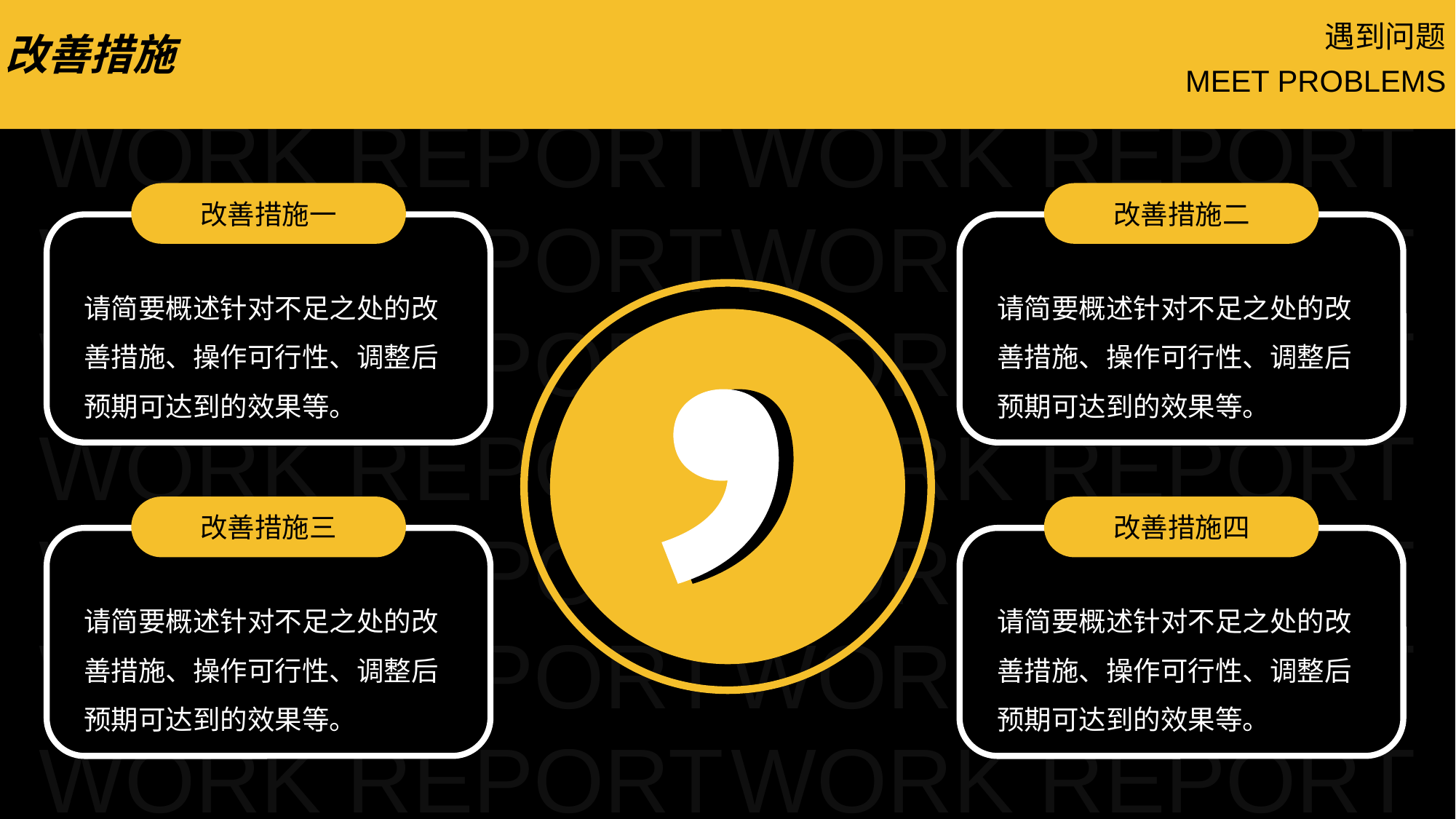

遇到问题
改善措施
MEET PROBLEMS
改善措施一

请简要概述针对不足之处的改善措施、操作可行性、调整后预期可达到的效果等。
改善措施二

请简要概述针对不足之处的改善措施、操作可行性、调整后预期可达到的效果等。

改善措施三

请简要概述针对不足之处的改善措施、操作可行性、调整后预期可达到的效果等。
改善措施四

请简要概述针对不足之处的改善措施、操作可行性、调整后预期可达到的效果等。